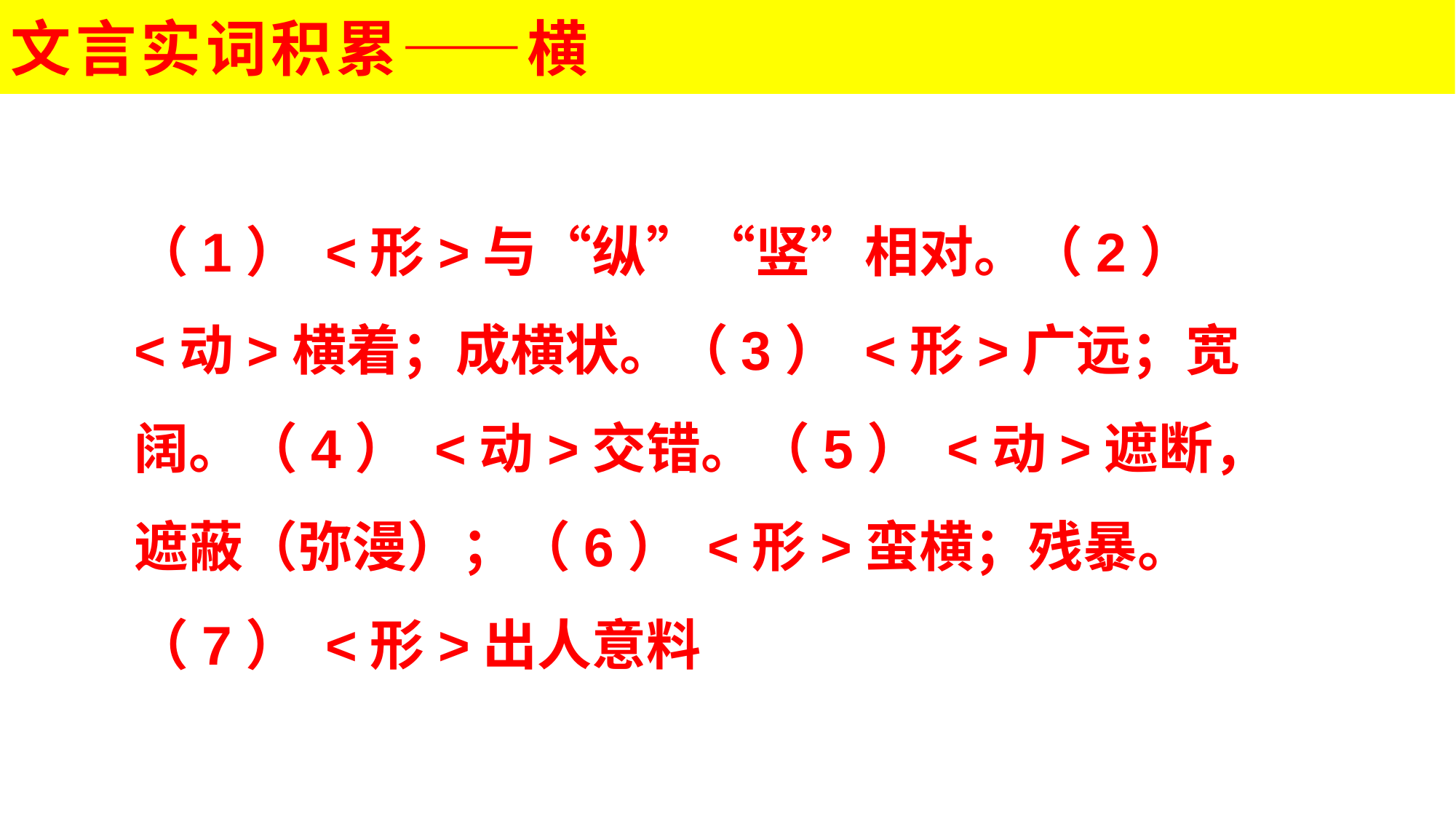

# 文言实词积累——横
（1） <形>与“纵”“竖”相对。（2） <动>横着；成横状。（3） <形>广远；宽阔。（4） <动>交错。（5） <动>遮断，遮蔽（弥漫）；（6） <形>蛮横；残暴。（7） <形>出人意料